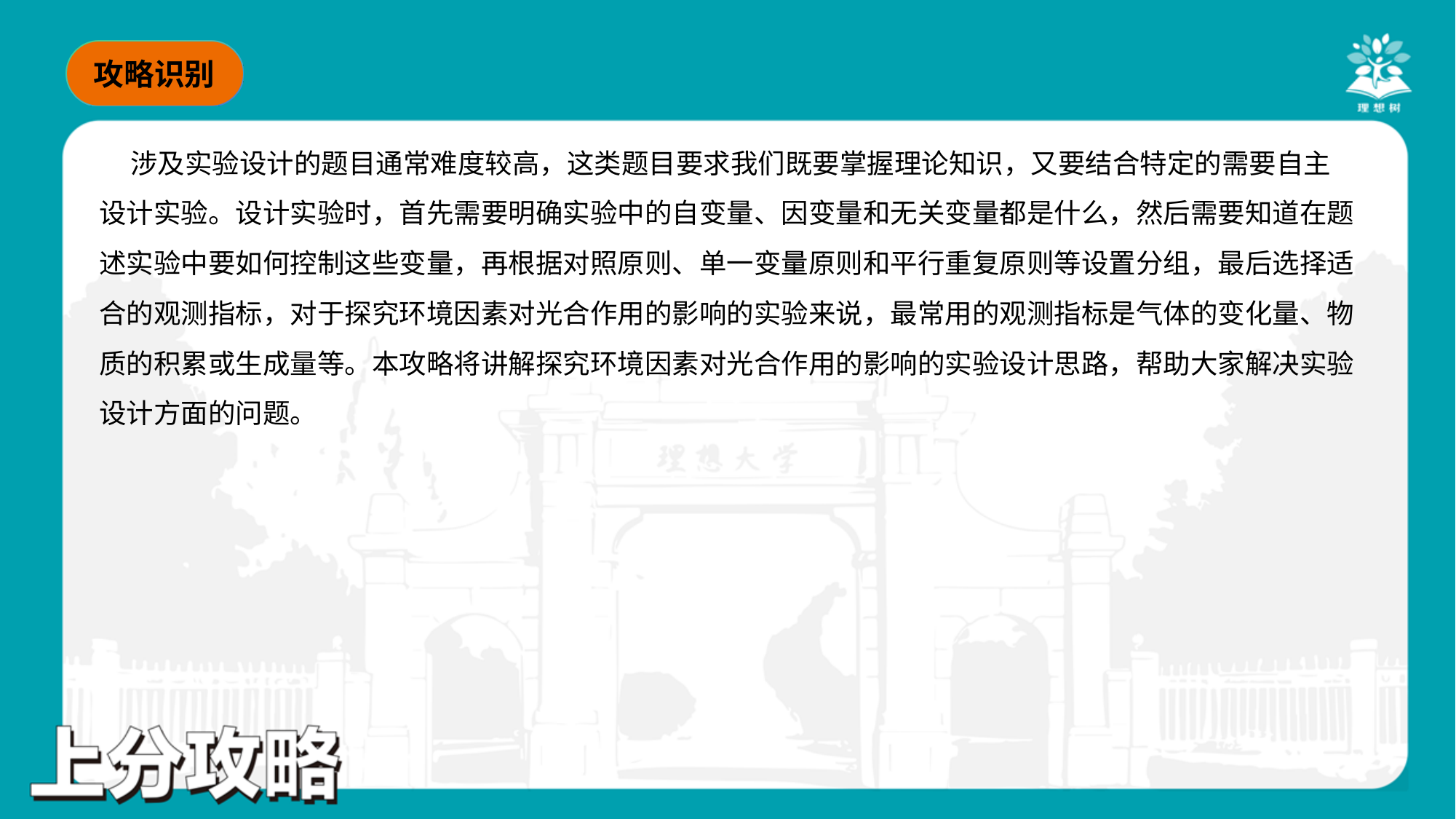

涉及实验设计的题目通常难度较高，这类题目要求我们既要掌握理论知识，又要结合特定的需要自主
设计实验。设计实验时，首先需要明确实验中的自变量、因变量和无关变量都是什么，然后需要知道在题
述实验中要如何控制这些变量，再根据对照原则、单一变量原则和平行重复原则等设置分组，最后选择适
合的观测指标，对于探究环境因素对光合作用的影响的实验来说，最常用的观测指标是气体的变化量、物
质的积累或生成量等。本攻略将讲解探究环境因素对光合作用的影响的实验设计思路，帮助大家解决实验
设计方面的问题。